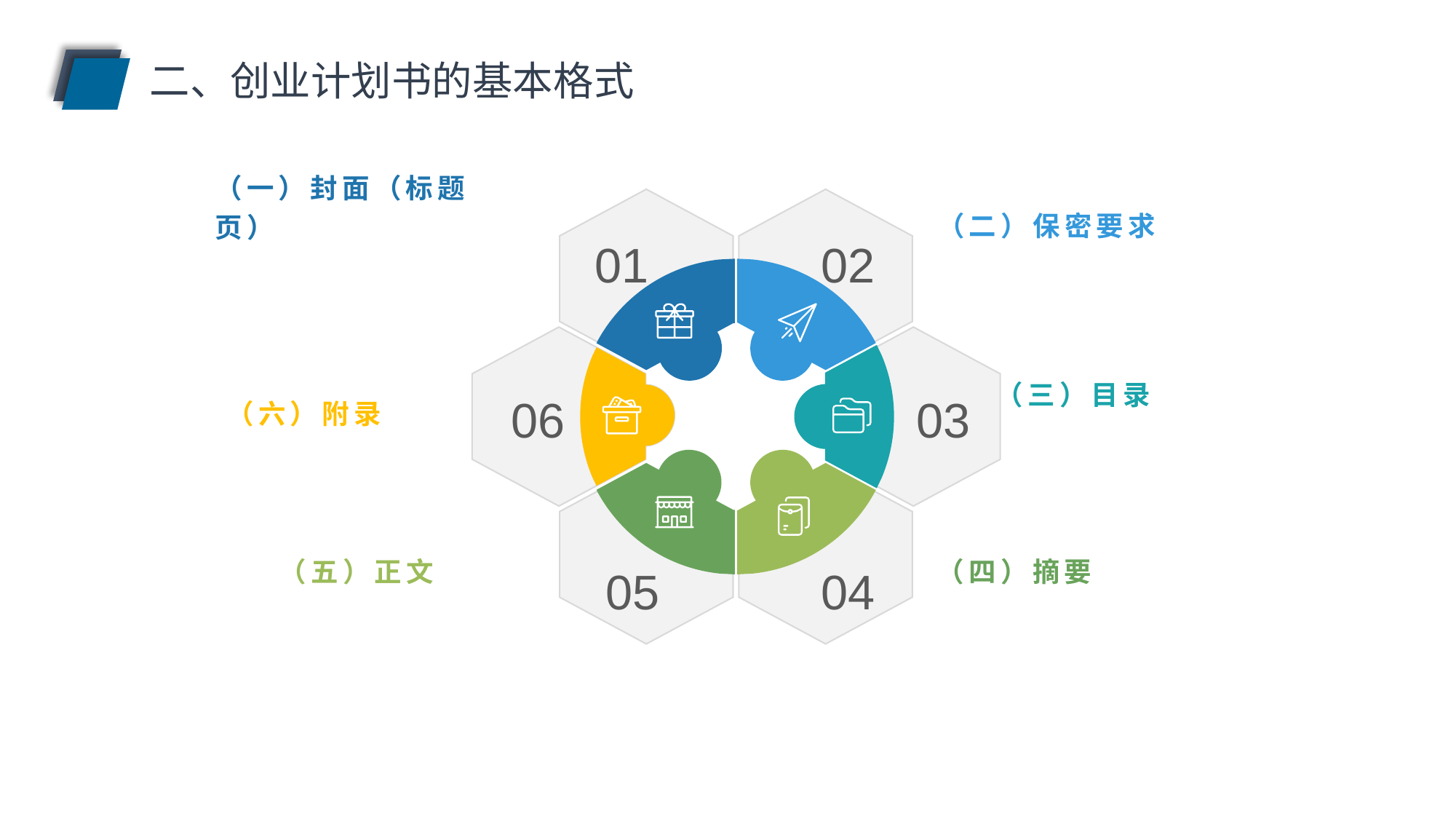

二、创业计划书的基本格式
（一）封面（标题页）
（二）保密要求

01
02

（三）目录
（六）附录
06
03

（五）正文
（四）摘要
04
05